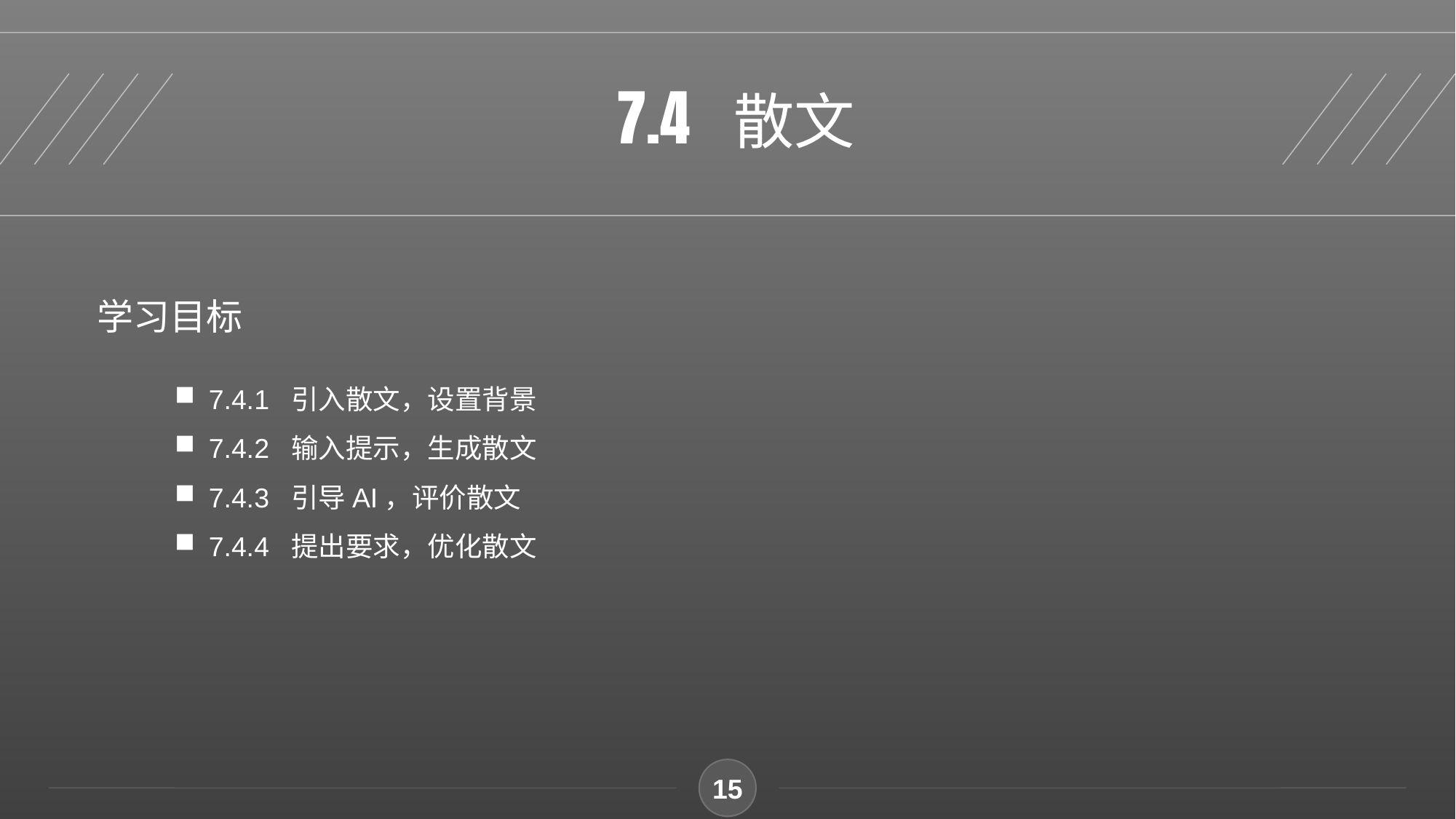

7.4  散文

学习目标
7.4.1  引入散文，设置背景
7.4.2  输入提示，生成散文
7.4.3  引导AI，评价散文
7.4.4  提出要求，优化散文